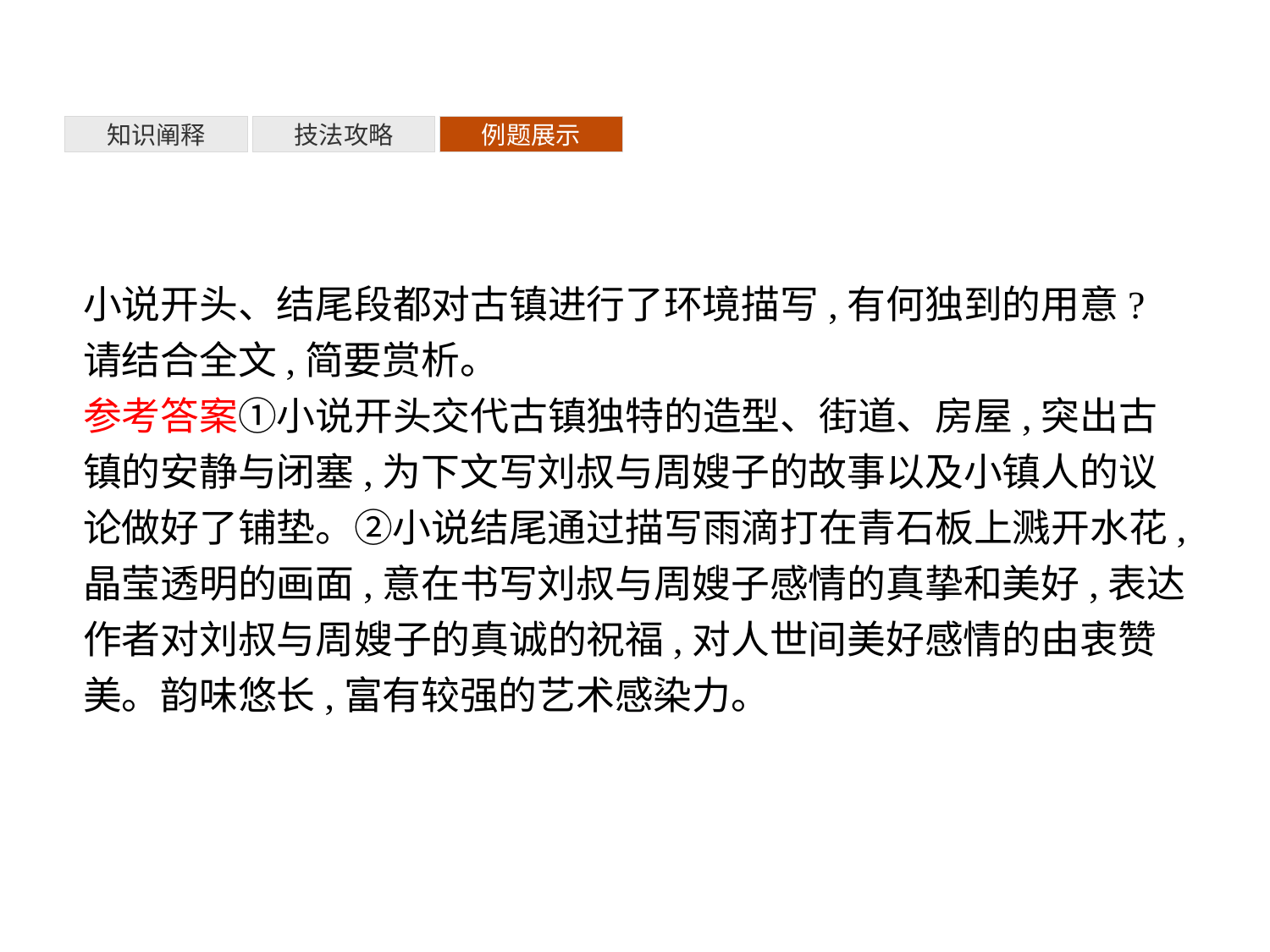

知识阐释
技法攻略
例题展示
小说开头、结尾段都对古镇进行了环境描写,有何独到的用意?请结合全文,简要赏析。
参考答案①小说开头交代古镇独特的造型、街道、房屋,突出古镇的安静与闭塞,为下文写刘叔与周嫂子的故事以及小镇人的议论做好了铺垫。②小说结尾通过描写雨滴打在青石板上溅开水花,晶莹透明的画面,意在书写刘叔与周嫂子感情的真挚和美好,表达作者对刘叔与周嫂子的真诚的祝福,对人世间美好感情的由衷赞美。韵味悠长,富有较强的艺术感染力。